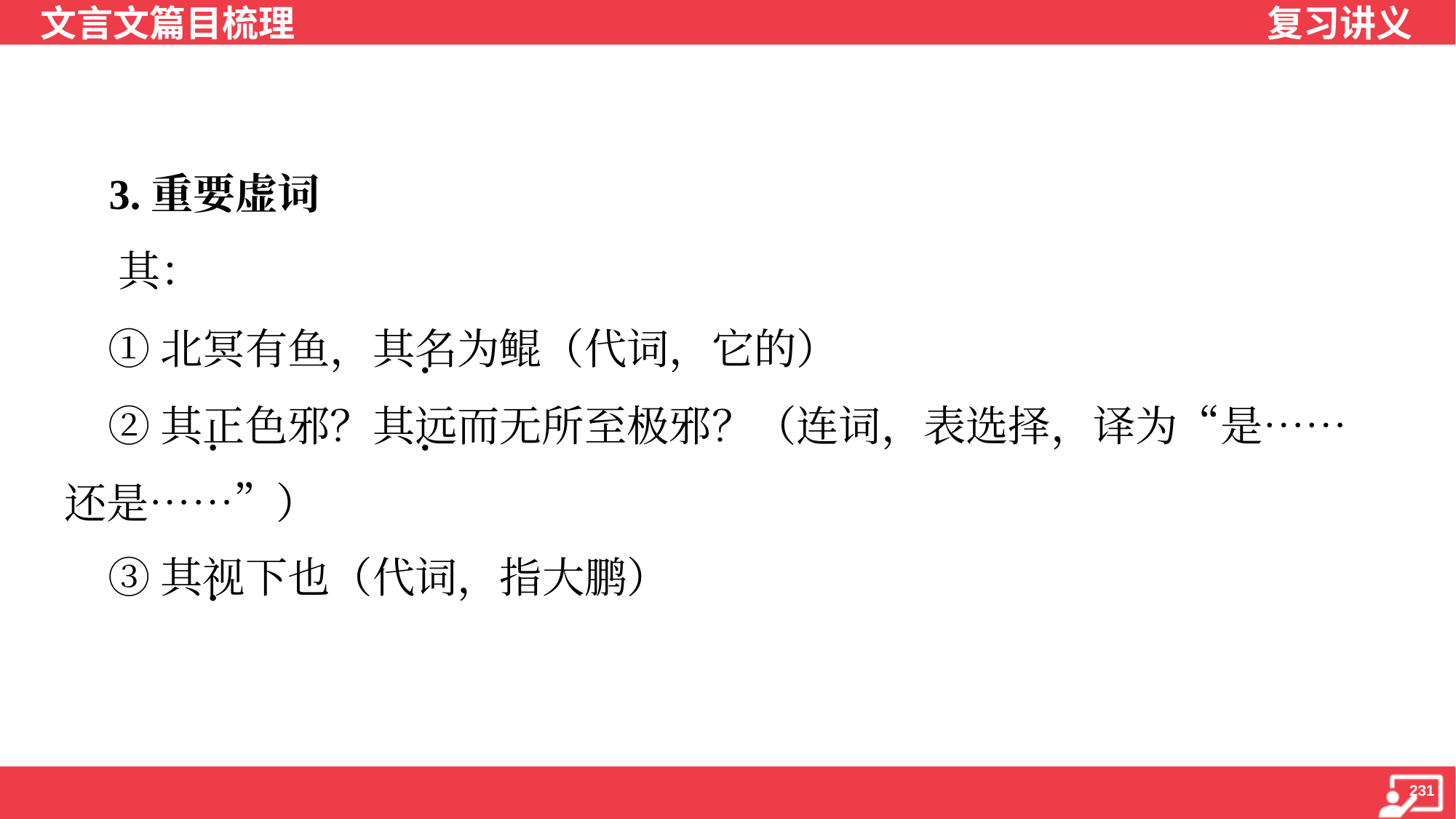

3.重要虚词
    其：
    ①北冥有鱼，其名为鲲（代词，它的）
    ②其正色邪？其远而无所至极邪？（连词，表选择，译为“是……
还是……”）
    ③其视下也（代词，指大鹏）